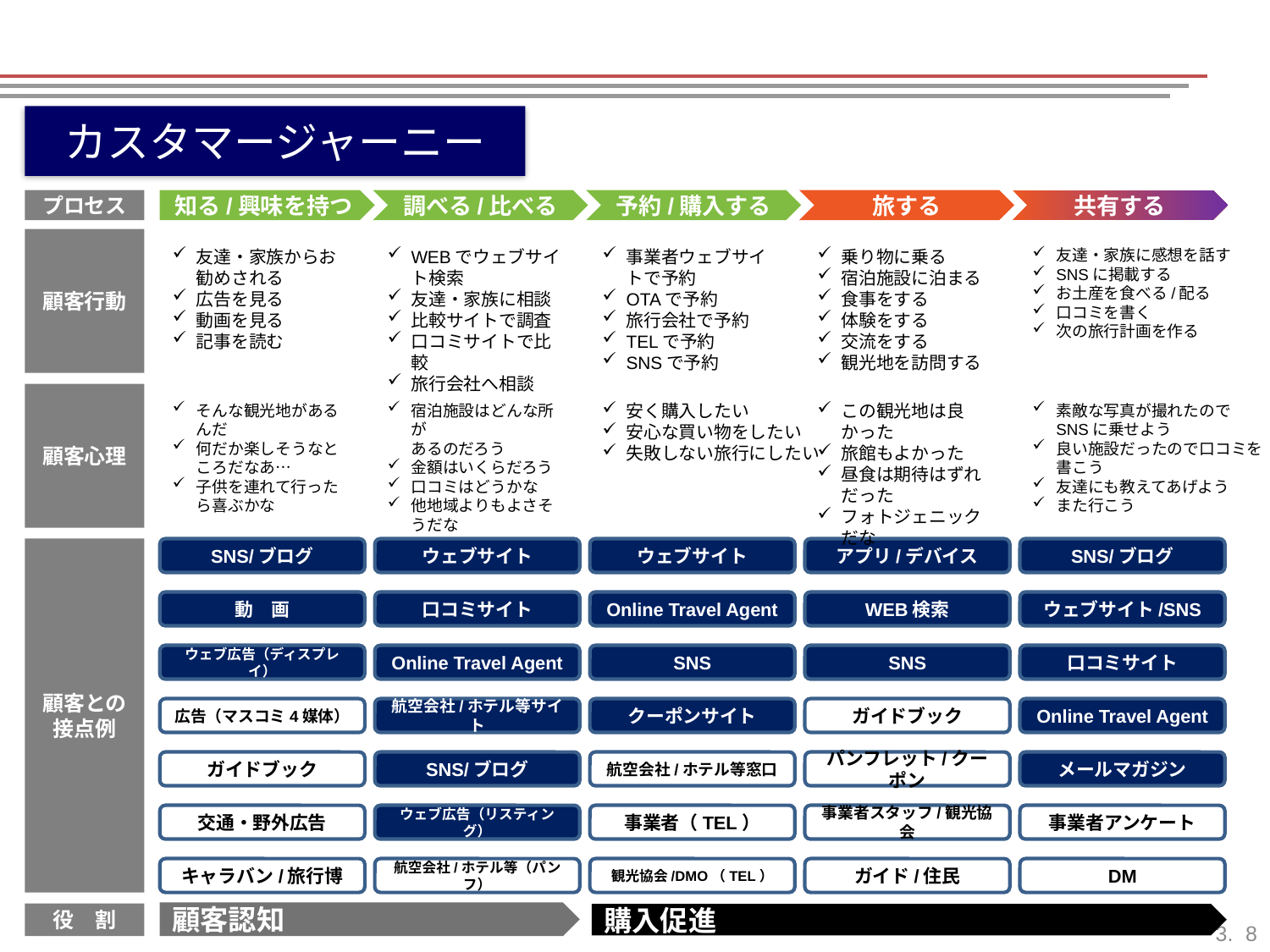

カスタマージャーニー
プロセス
知る/興味を持つ
調べる/比べる
予約/購入する
旅する
共有する
顧客行動
友達・家族からお勧めされる
広告を見る
動画を見る
記事を読む
WEBでウェブサイト検索
友達・家族に相談
比較サイトで調査
口コミサイトで比較
旅行会社へ相談
事業者ウェブサイトで予約
OTAで予約
旅行会社で予約
TELで予約
SNSで予約
乗り物に乗る
宿泊施設に泊まる
食事をする
体験をする
交流をする
観光地を訪問する
友達・家族に感想を話す
SNSに掲載する
お土産を食べる/配る
口コミを書く
次の旅行計画を作る
顧客心理
そんな観光地があるんだ
何だか楽しそうなところだなあ…
子供を連れて行ったら喜ぶかな
宿泊施設はどんな所が
あるのだろう
金額はいくらだろう
口コミはどうかな
他地域よりもよさそうだな
安く購入したい
安心な買い物をしたい
失敗しない旅行にしたい
この観光地は良かった
旅館もよかった
昼食は期待はずれだった
フォトジェニックだな

素敵な写真が撮れたので
SNSに乗せよう
良い施設だったので口コミを
書こう
友達にも教えてあげよう
また行こう

顧客との接点例
SNS/ブログ
ウェブサイト
ウェブサイト
アプリ/デバイス
SNS/ブログ
動　画
口コミサイト
Online Travel Agent
WEB検索
ウェブサイト/SNS
ウェブ広告（ディスプレイ）
Online Travel Agent
SNS
SNS
口コミサイト
広告（マスコミ4媒体）
航空会社/ホテル等サイト
クーポンサイト
ガイドブック
Online Travel Agent
ガイドブック
SNS/ブログ
航空会社/ホテル等窓口
パンフレット/クーポン
メールマガジン
交通・野外広告
ウェブ広告（リスティング）
事業者（TEL）
事業者スタッフ/観光協会
事業者アンケート
キャラバン/旅行博
航空会社/ホテル等（パンフ）
観光協会/DMO（TEL）
ガイド/住民
DM
顧客認知
役　割
購入促進
8